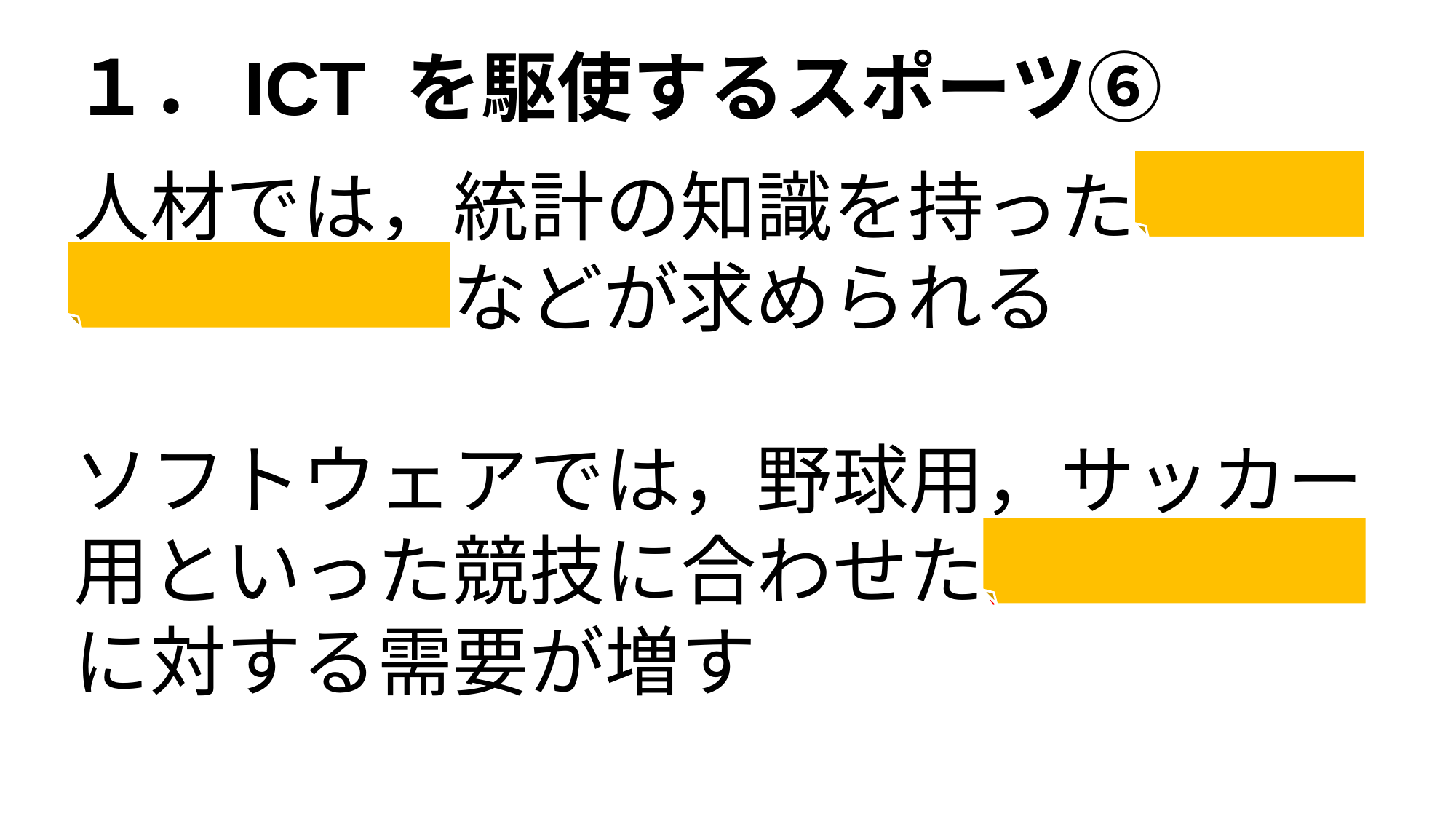

１．ICT を駆使するスポーツ⑥

人材では，統計の知識を持ったデータアナリストなどが求められる

ソフトウェアでは，野球用，サッカー用といった競技に合わせた分析ソフトに対する需要が増す